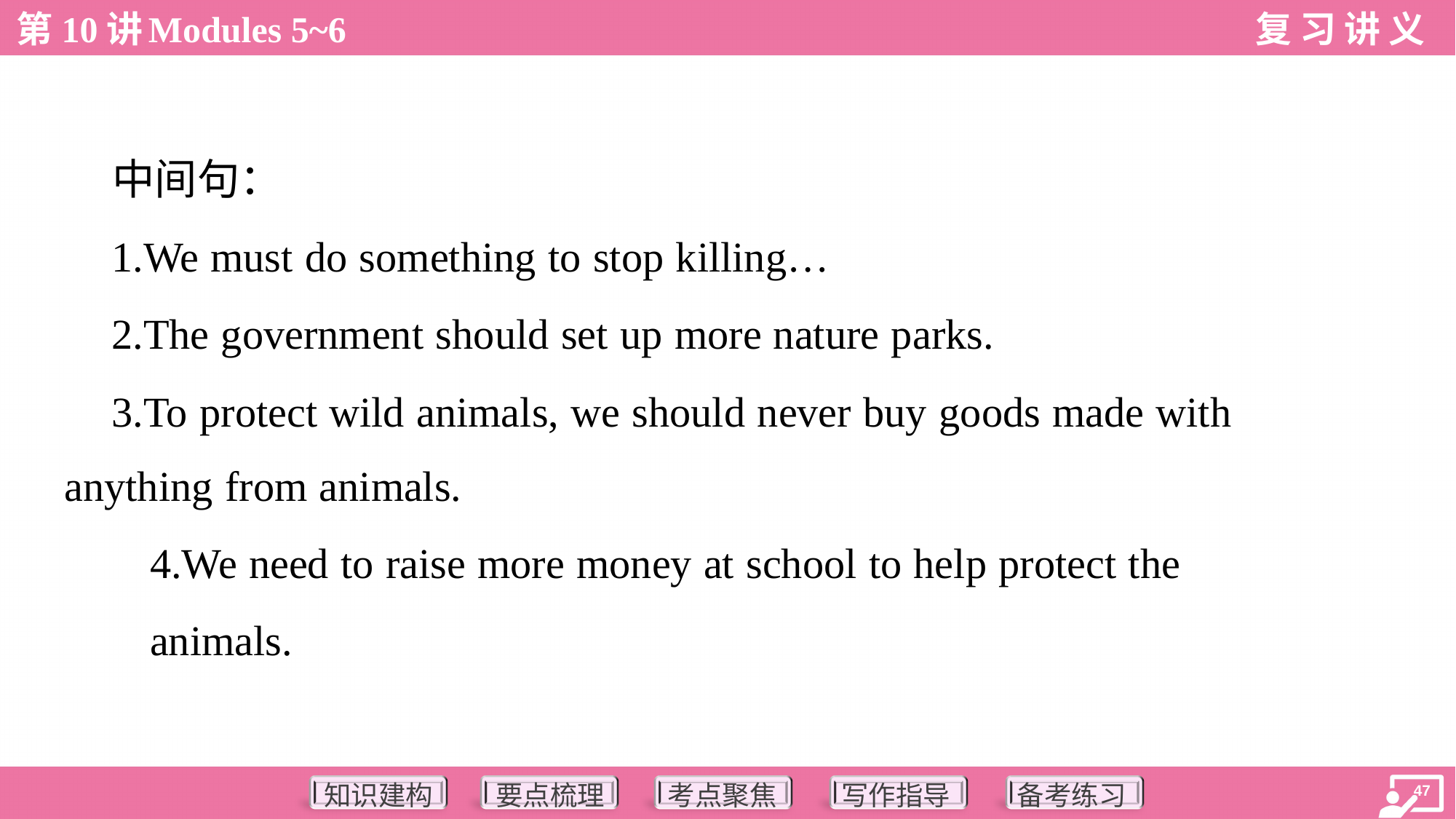

中间句：
    1.We must do something to stop killing…
    2.The government should set up more nature parks.
    3.To protect wild animals, we should never buy goods made with
anything from animals.
4.We need to raise more money at school to help protect the
animals.